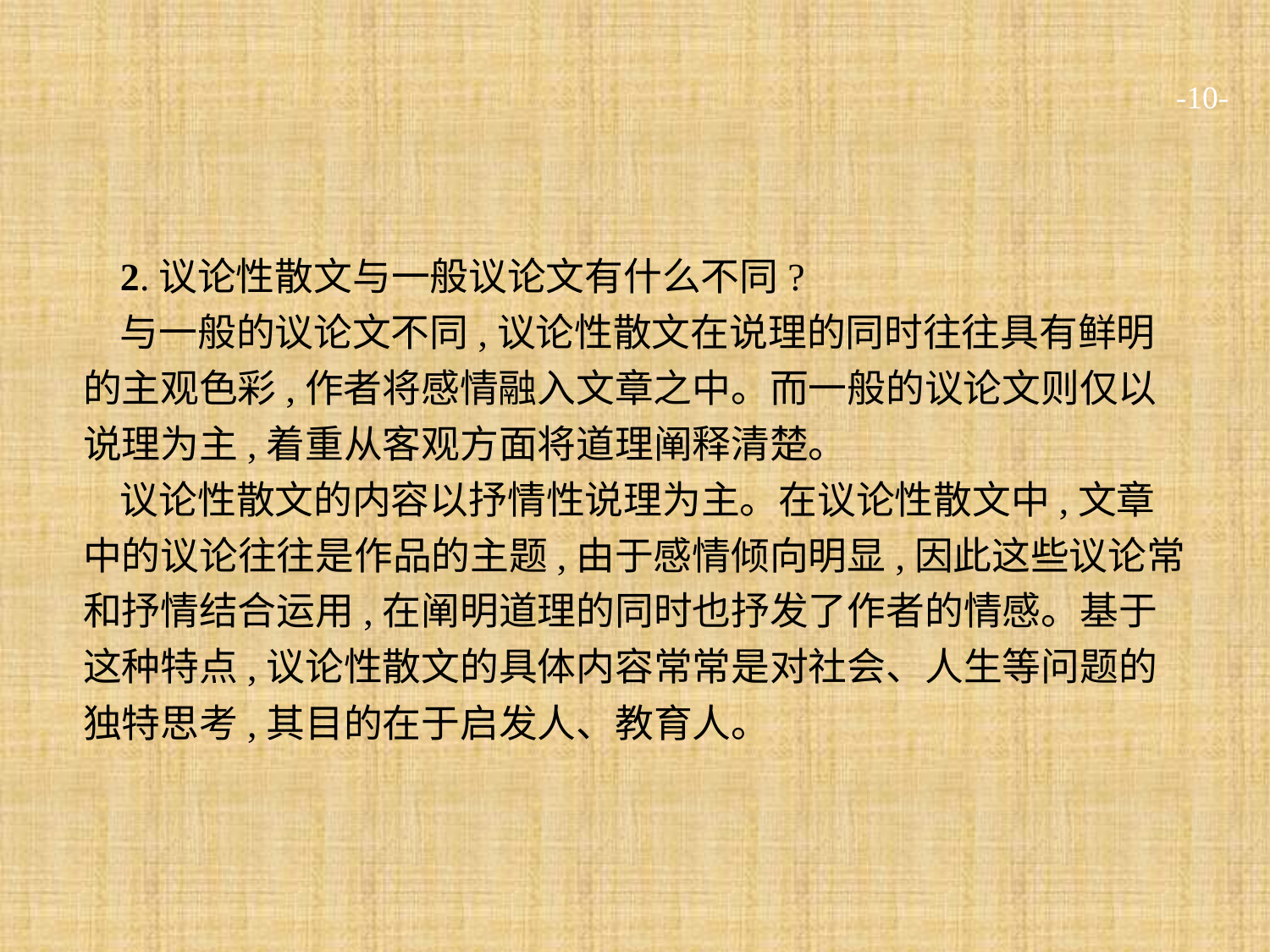

-10-
2.议论性散文与一般议论文有什么不同?
与一般的议论文不同,议论性散文在说理的同时往往具有鲜明的主观色彩,作者将感情融入文章之中。而一般的议论文则仅以说理为主,着重从客观方面将道理阐释清楚。
议论性散文的内容以抒情性说理为主。在议论性散文中,文章中的议论往往是作品的主题,由于感情倾向明显,因此这些议论常和抒情结合运用,在阐明道理的同时也抒发了作者的情感。基于这种特点,议论性散文的具体内容常常是对社会、人生等问题的独特思考,其目的在于启发人、教育人。